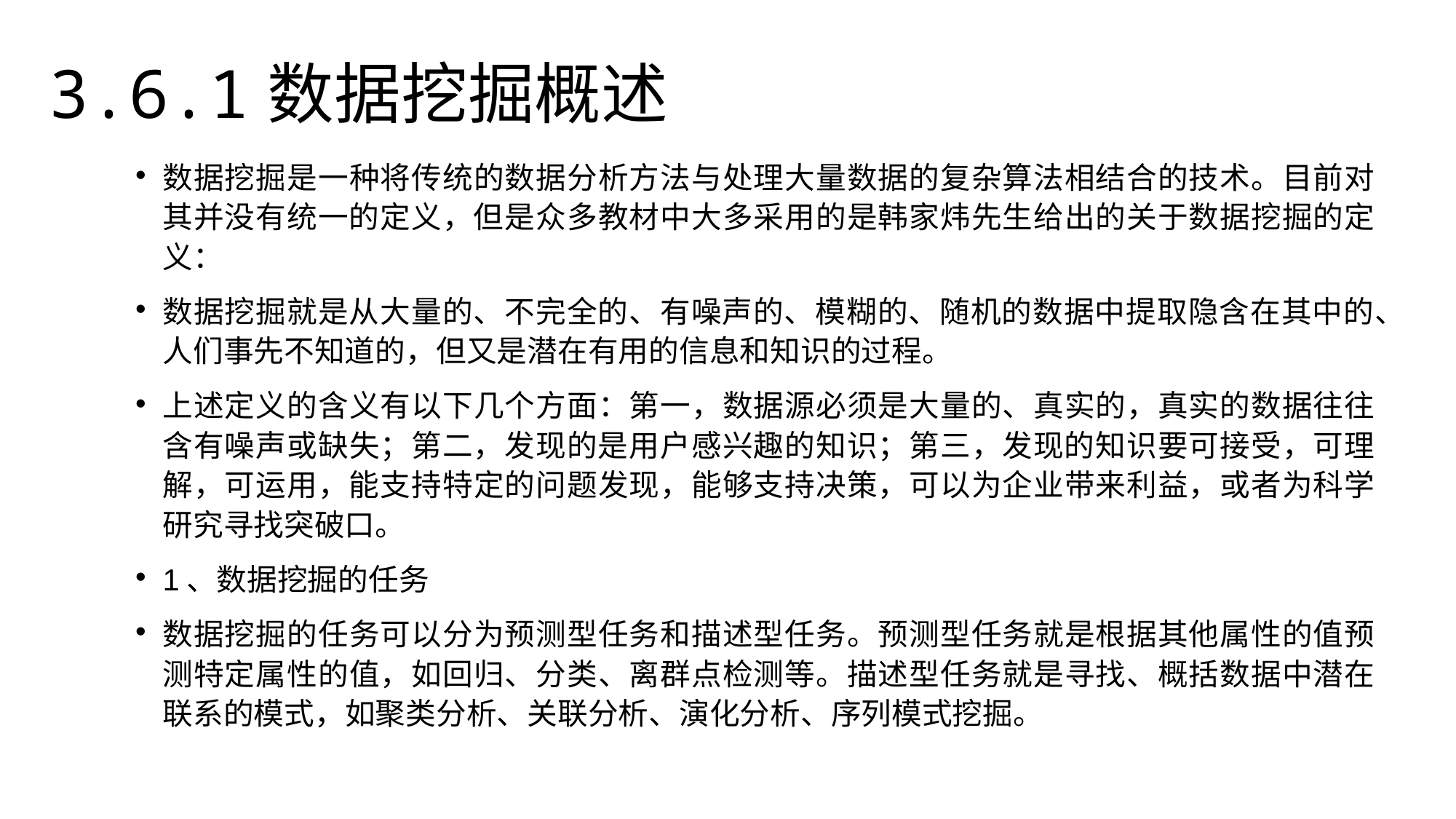

3.6.1数据挖掘概述
数据挖掘是一种将传统的数据分析方法与处理大量数据的复杂算法相结合的技术。目前对其并没有统一的定义，但是众多教材中大多采用的是韩家炜先生给出的关于数据挖掘的定义：
数据挖掘就是从大量的、不完全的、有噪声的、模糊的、随机的数据中提取隐含在其中的、人们事先不知道的，但又是潜在有用的信息和知识的过程。
上述定义的含义有以下几个方面：第一，数据源必须是大量的、真实的，真实的数据往往含有噪声或缺失；第二，发现的是用户感兴趣的知识；第三，发现的知识要可接受，可理解，可运用，能支持特定的问题发现，能够支持决策，可以为企业带来利益，或者为科学研究寻找突破口。
1、数据挖掘的任务
数据挖掘的任务可以分为预测型任务和描述型任务。预测型任务就是根据其他属性的值预测特定属性的值，如回归、分类、离群点检测等。描述型任务就是寻找、概括数据中潜在联系的模式，如聚类分析、关联分析、演化分析、序列模式挖掘。